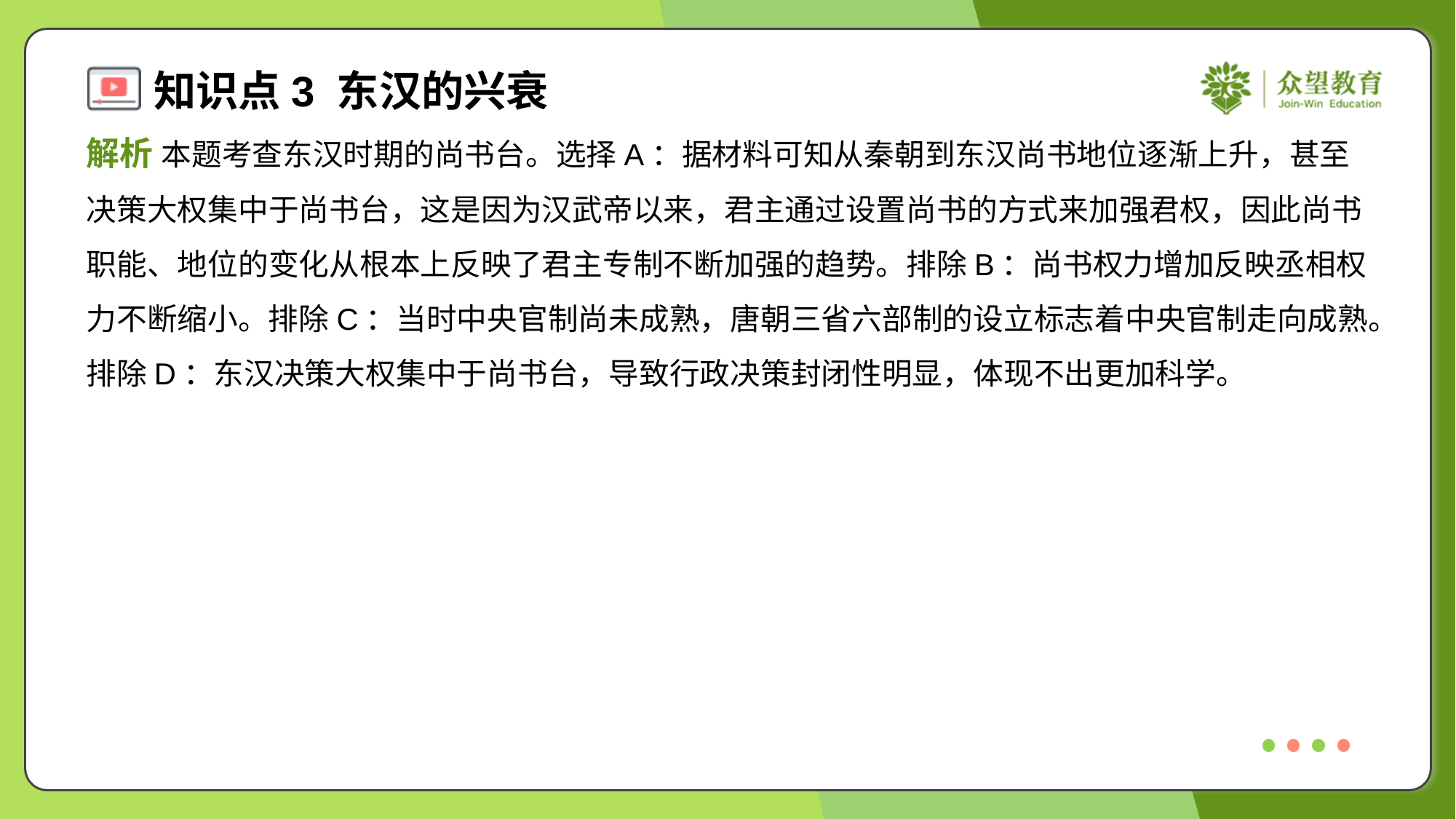

解析 本题考查东汉时期的尚书台。选择A：据材料可知从秦朝到东汉尚书地位逐渐上升，甚至
决策大权集中于尚书台，这是因为汉武帝以来，君主通过设置尚书的方式来加强君权，因此尚书
职能、地位的变化从根本上反映了君主专制不断加强的趋势。排除B：尚书权力增加反映丞相权
力不断缩小。排除C：当时中央官制尚未成熟，唐朝三省六部制的设立标志着中央官制走向成熟。
排除D：东汉决策大权集中于尚书台，导致行政决策封闭性明显，体现不出更加科学。